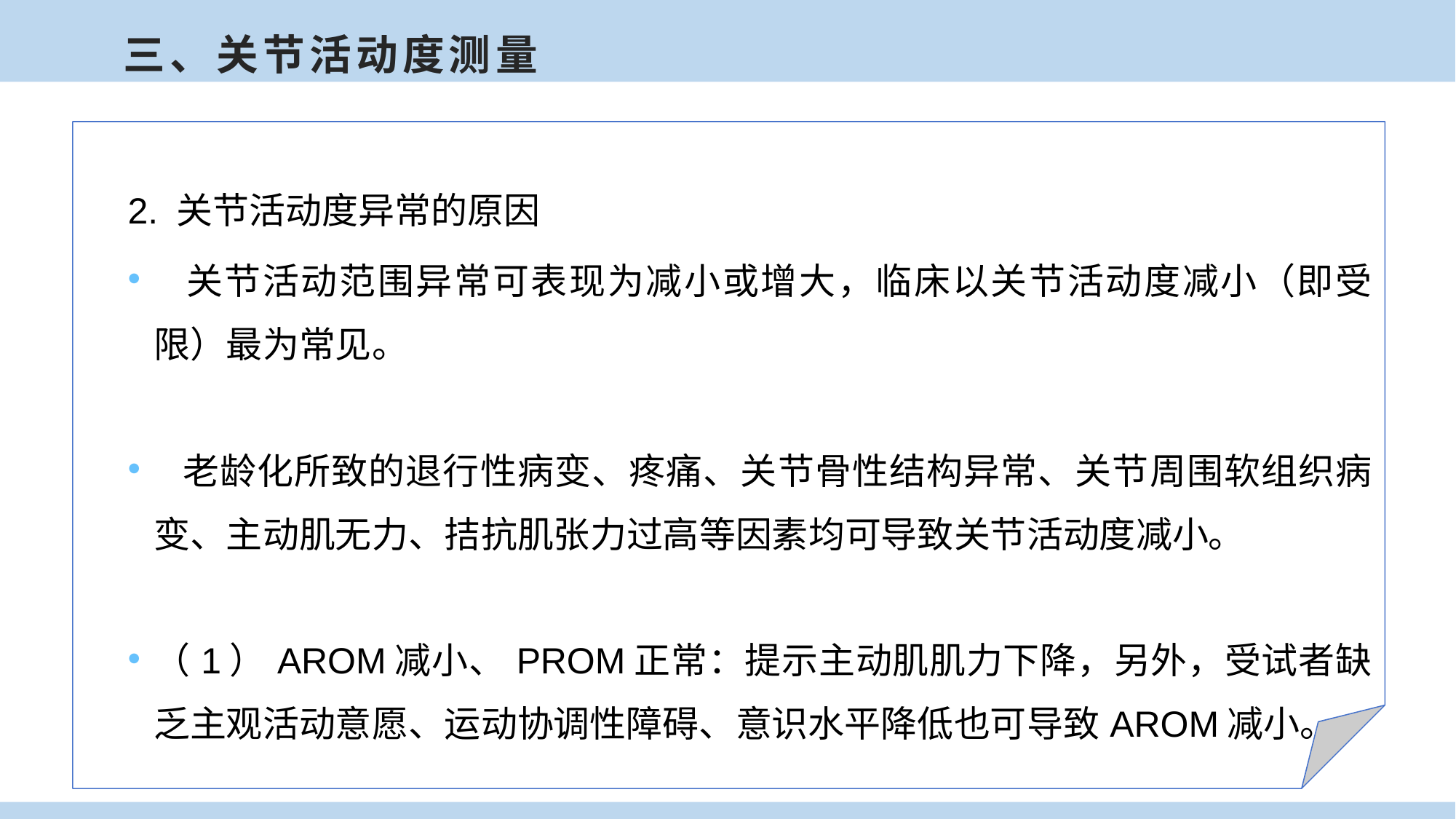

三、关节活动度测量

2. 关节活动度异常的原因
  关节活动范围异常可表现为减小或增大，临床以关节活动度减小（即受限）最为常见。

  老龄化所致的退行性病变、疼痛、关节骨性结构异常、关节周围软组织病变、主动肌无力、拮抗肌张力过高等因素均可导致关节活动度减小。

（1）AROM减小、PROM正常：提示主动肌肌力下降，另外，受试者缺乏主观活动意愿、运动协调性障碍、意识水平降低也可导致AROM减小。